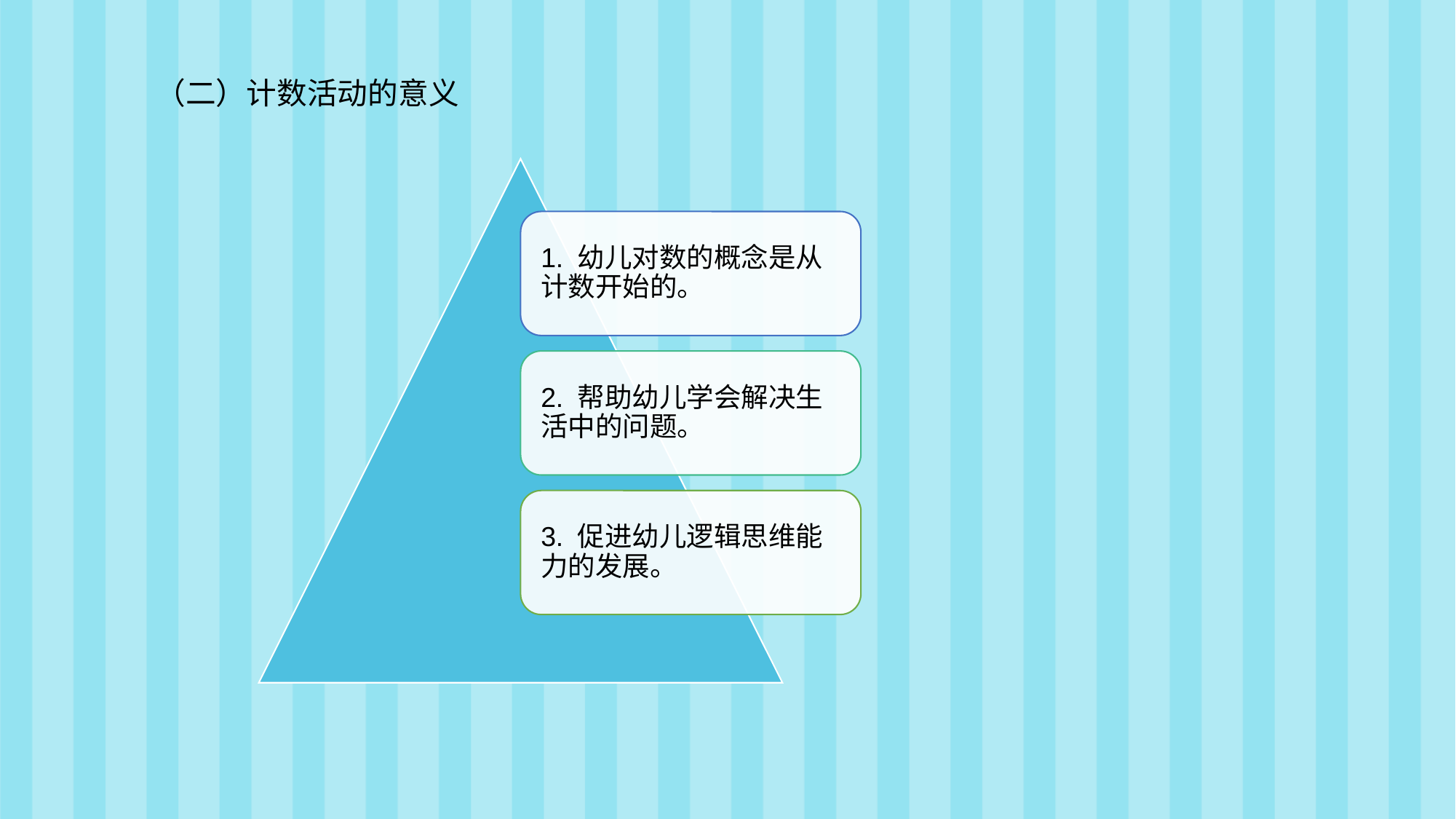

（二）计数活动的意义
1. 幼儿对数的概念是从计数开始的。
2. 帮助幼儿学会解决生活中的问题。
3. 促进幼儿逻辑思维能力的发展。